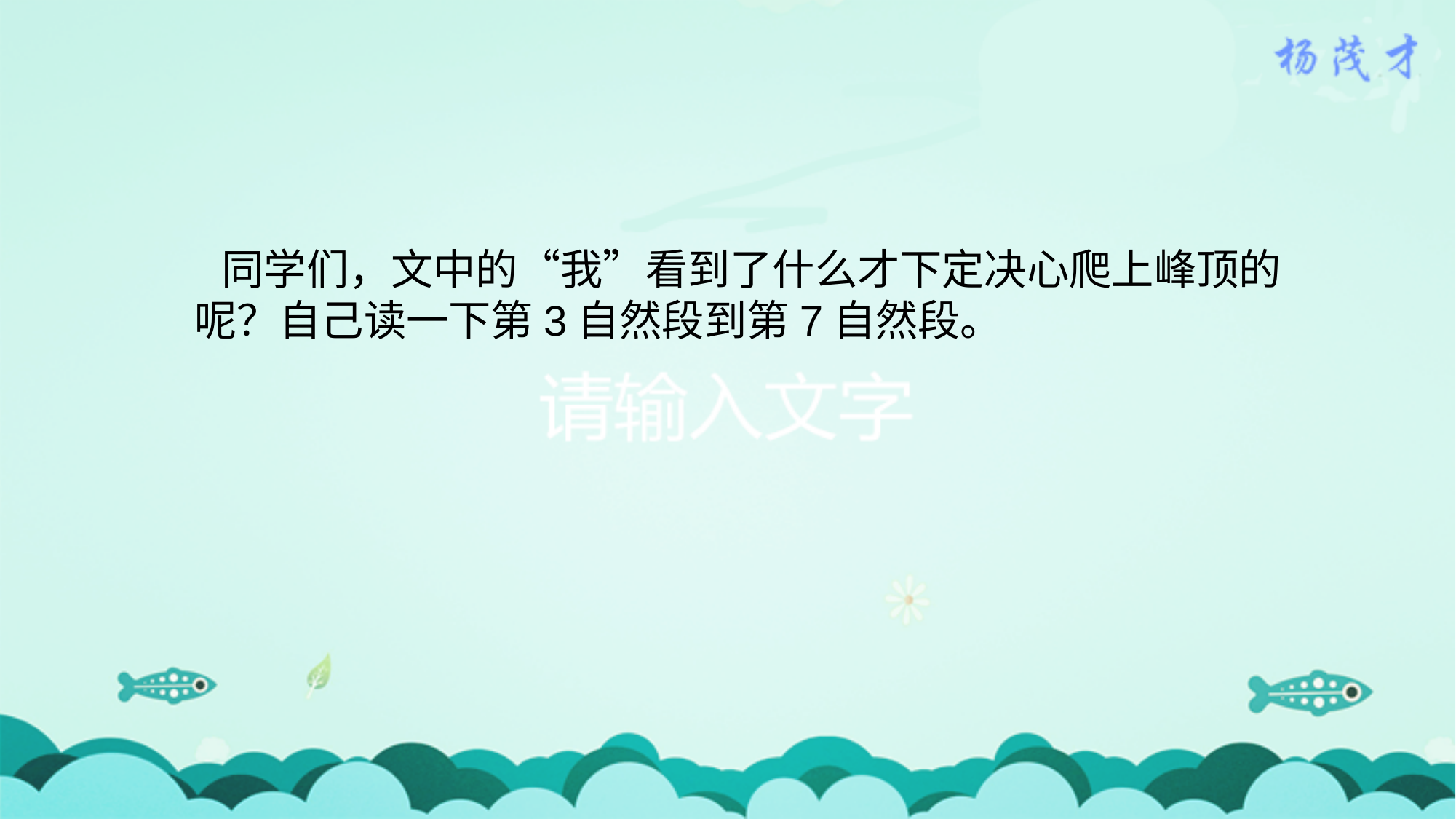

同学们，文中的“我”看到了什么才下定决心爬上峰顶的呢？自己读一下第3自然段到第7自然段。